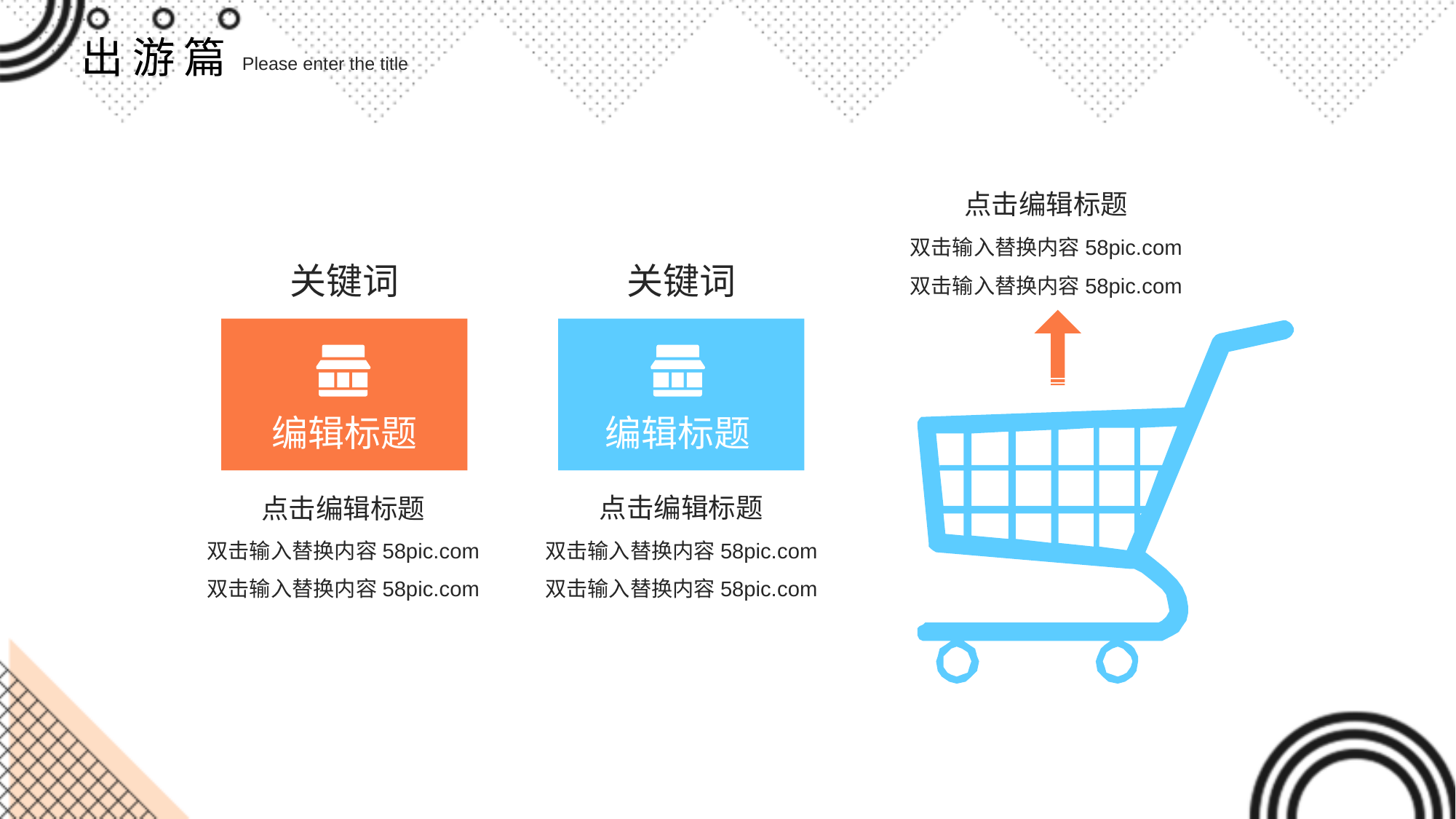

出游篇
Please enter the title
点击编辑标题
双击输入替换内容58pic.com
双击输入替换内容58pic.com
关键词
关键词

编辑标题
编辑标题
点击编辑标题
点击编辑标题
双击输入替换内容58pic.com
双击输入替换内容58pic.com
双击输入替换内容58pic.com
双击输入替换内容58pic.com